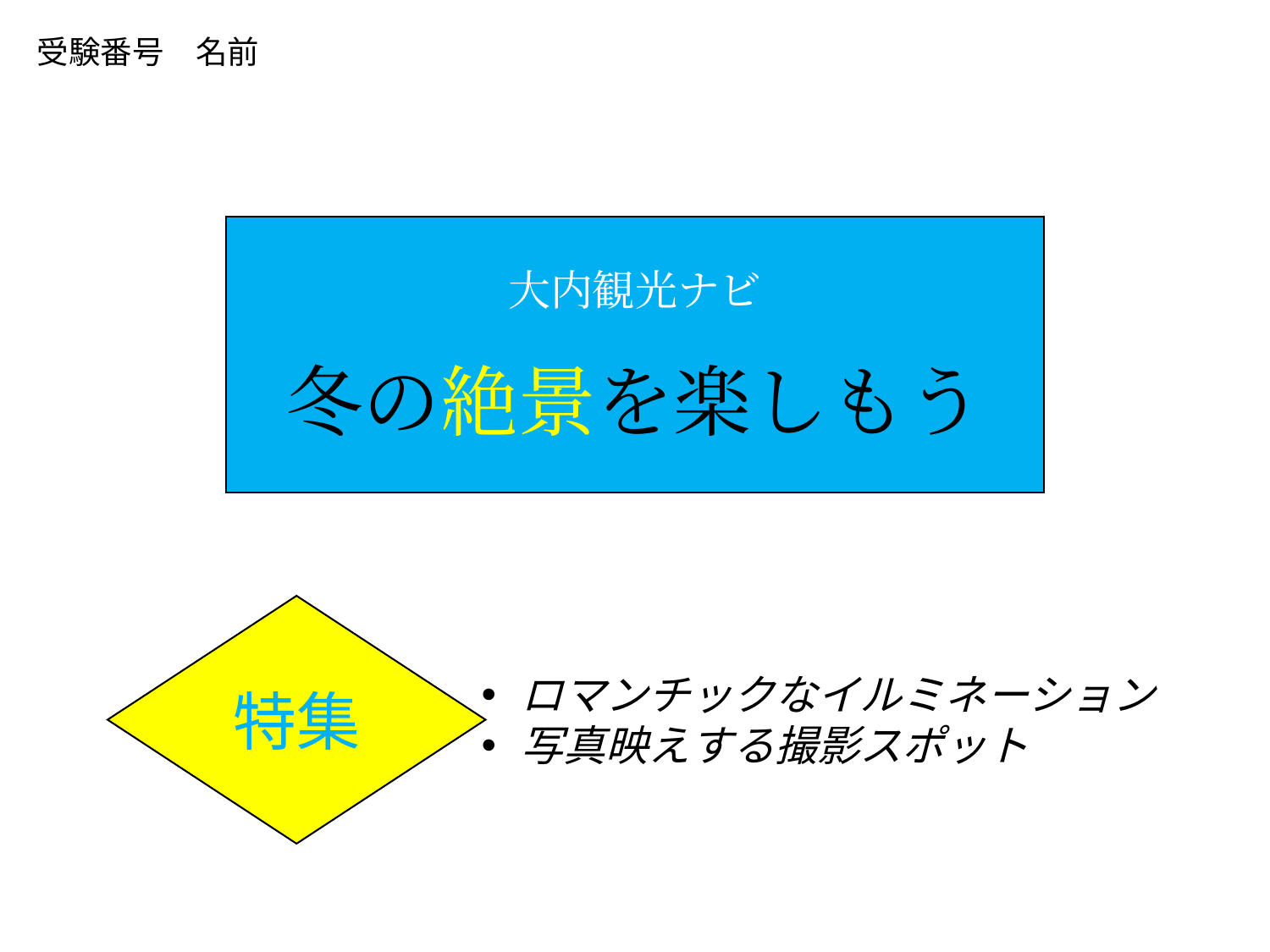

受験番号　名前
大内観光ナビ

冬の絶景を楽しもう
特集
ロマンチックなイルミネーション
写真映えする撮影スポット